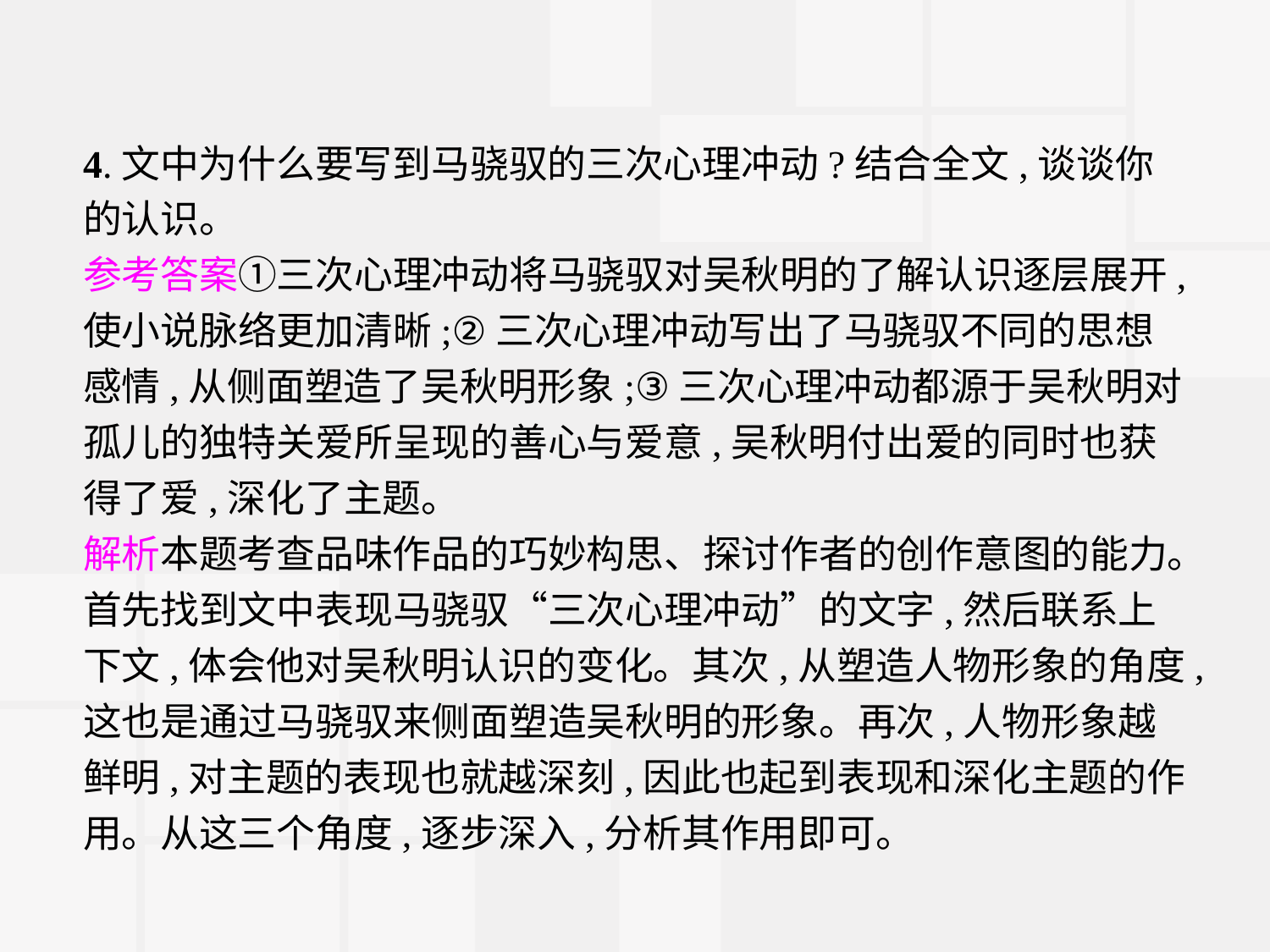

4.文中为什么要写到马骁驭的三次心理冲动?结合全文,谈谈你的认识。
参考答案①三次心理冲动将马骁驭对吴秋明的了解认识逐层展开,使小说脉络更加清晰;②三次心理冲动写出了马骁驭不同的思想感情,从侧面塑造了吴秋明形象;③三次心理冲动都源于吴秋明对孤儿的独特关爱所呈现的善心与爱意,吴秋明付出爱的同时也获得了爱,深化了主题。
解析本题考查品味作品的巧妙构思、探讨作者的创作意图的能力。首先找到文中表现马骁驭“三次心理冲动”的文字,然后联系上下文,体会他对吴秋明认识的变化。其次,从塑造人物形象的角度,这也是通过马骁驭来侧面塑造吴秋明的形象。再次,人物形象越鲜明,对主题的表现也就越深刻,因此也起到表现和深化主题的作用。从这三个角度,逐步深入,分析其作用即可。